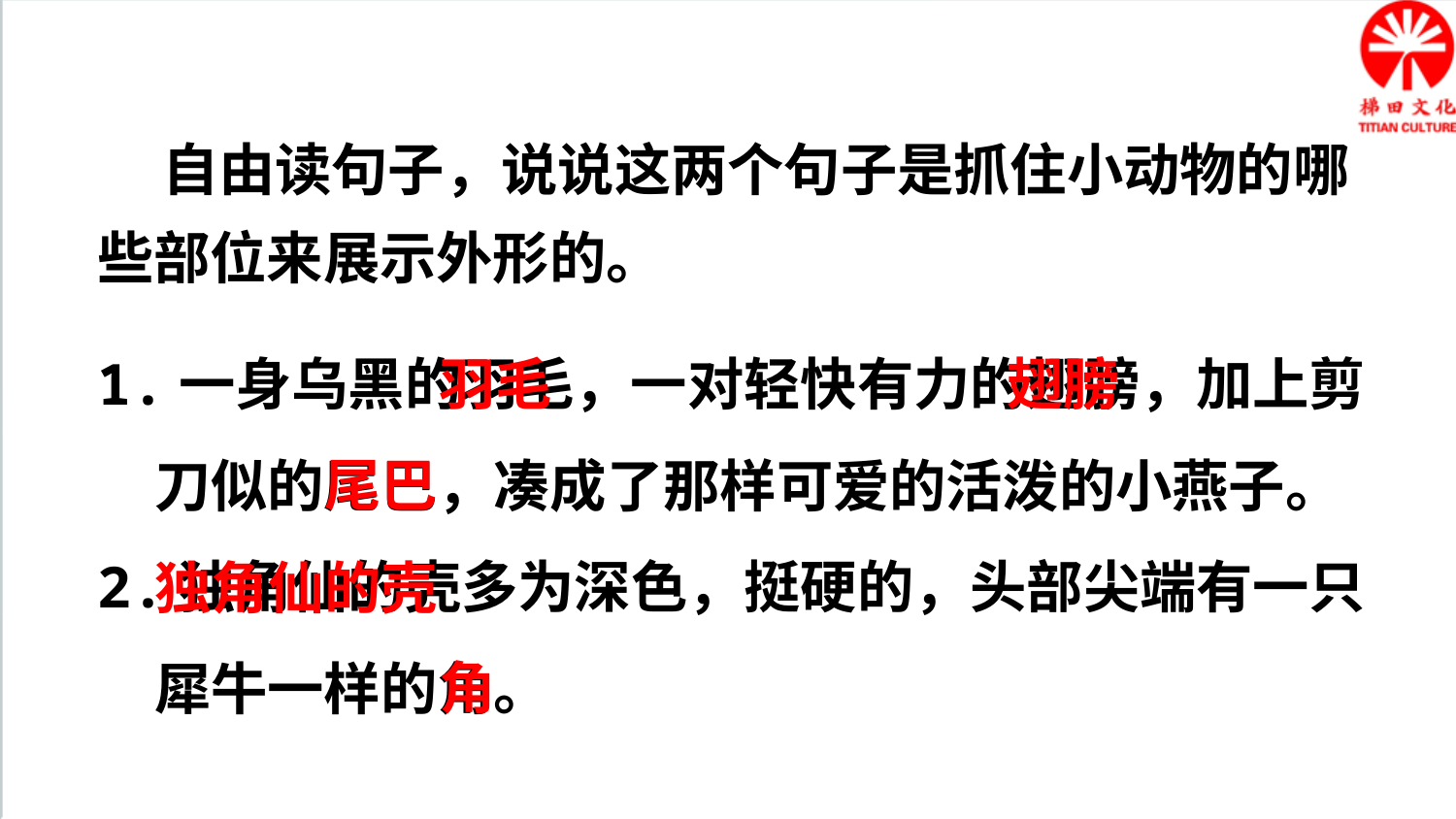

自由读句子，说说这两个句子是抓住小动物的哪些部位来展示外形的。
1.一身乌黑的羽毛，一对轻快有力的翅膀，加上剪刀似的尾巴，凑成了那样可爱的活泼的小燕子。
2.独角仙的壳多为深色，挺硬的，头部尖端有一只犀牛一样的角。
羽毛
翅膀
尾巴
独角仙的壳
角